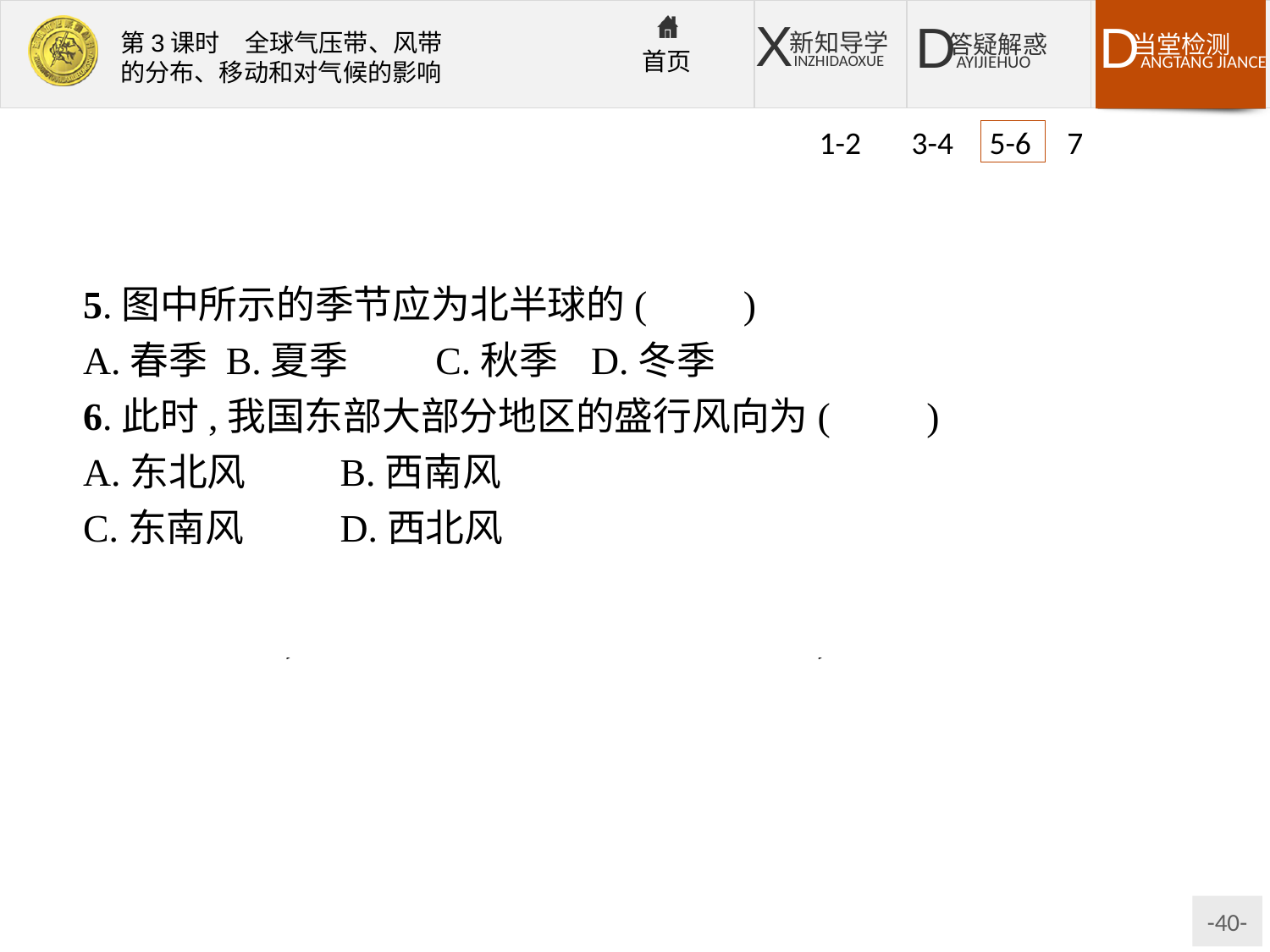

1-2       3-4     5-6     7

5.图中所示的季节应为北半球的(　　)
A.春季	B.夏季	C.秋季	D.冬季
6.此时,我国东部大部分地区的盛行风向为(　　)
A.东北风	B.西南风
C.东南风	D.西北风
解析:第5题,由区域轮廓图可以看出,亚洲出现低压中心,为夏季。第6题,我国东部地区属于东南季风区,夏季盛行东南风。
答案:5.B　6.C